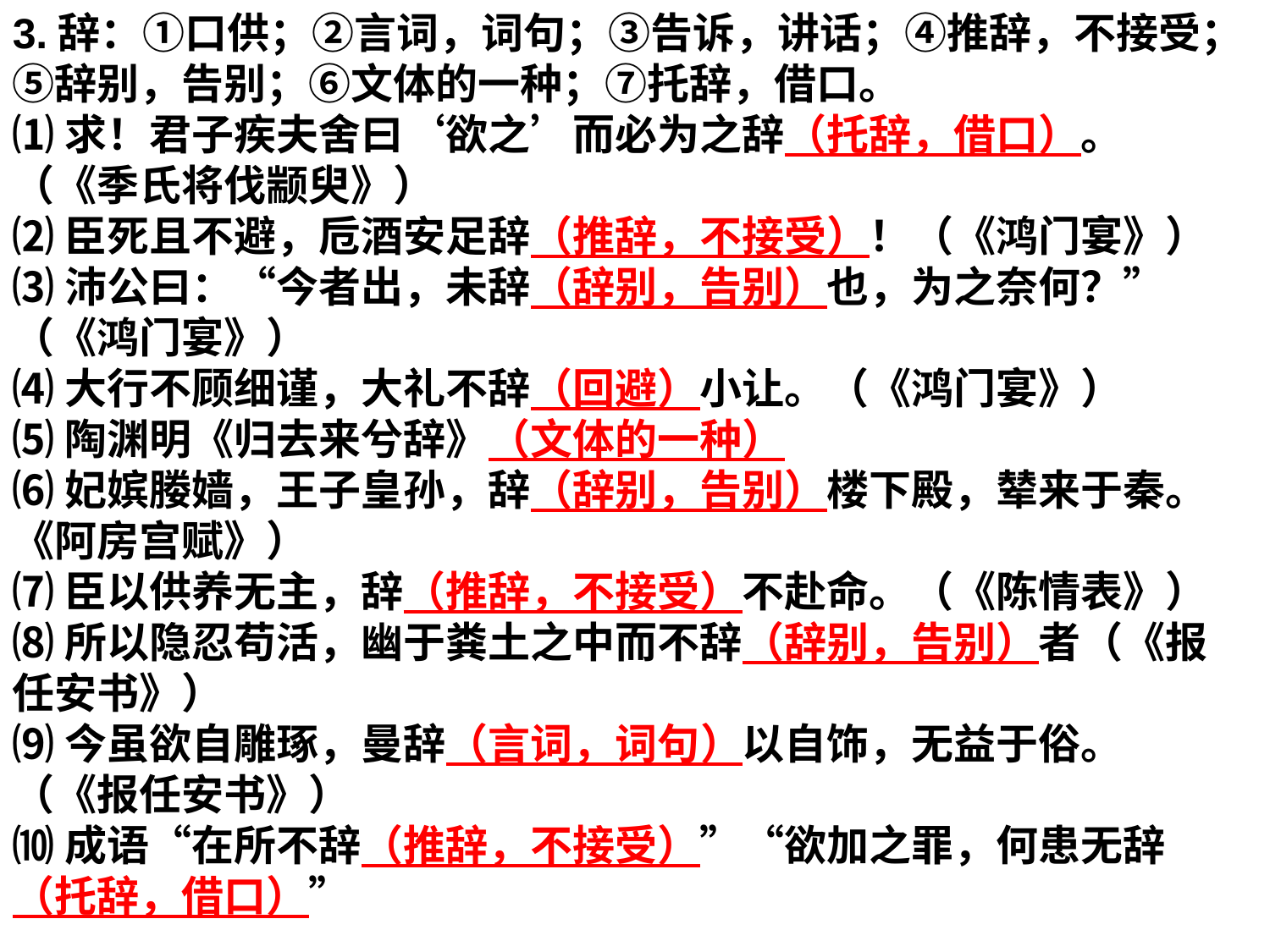

3.辞：①口供；②言词，词句；③告诉，讲话；④推辞，不接受；⑤辞别，告别；⑥文体的一种；⑦托辞，借口。
⑴求！君子疾夫舍曰‘欲之’而必为之辞（托辞，借口）。（《季氏将伐颛臾》）
⑵臣死且不避，卮酒安足辞（推辞，不接受）！（《鸿门宴》）
⑶沛公曰：“今者出，未辞（辞别，告别）也，为之奈何？”（《鸿门宴》）
⑷大行不顾细谨，大礼不辞（回避）小让。（《鸿门宴》）
⑸陶渊明《归去来兮辞》（文体的一种）
⑹妃嫔媵嫱，王子皇孙，辞（辞别，告别）楼下殿，辇来于秦。《阿房宫赋》）
⑺臣以供养无主，辞（推辞，不接受）不赴命。（《陈情表》）
⑻所以隐忍苟活，幽于粪土之中而不辞（辞别，告别）者（《报任安书》）
⑼今虽欲自雕琢，曼辞（言词，词句）以自饰，无益于俗。（《报任安书》）
⑽成语“在所不辞（推辞，不接受）”“欲加之罪，何患无辞（托辞，借口）”